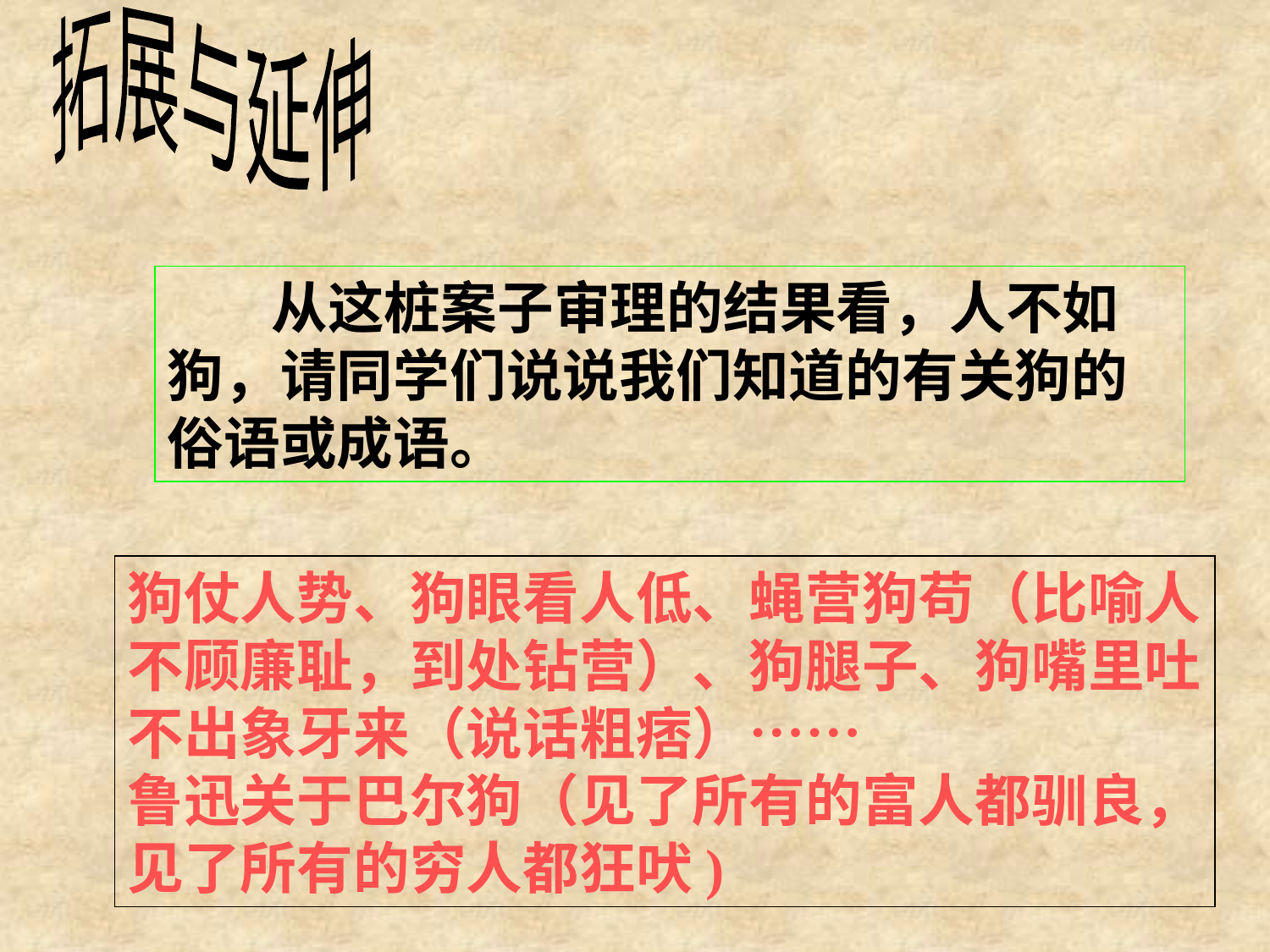

拓展与延伸
       从这桩案子审理的结果看，人不如狗，请同学们说说我们知道的有关狗的俗语或成语。
狗仗人势、狗眼看人低、蝇营狗苟（比喻人不顾廉耻，到处钻营）、狗腿子、狗嘴里吐不出象牙来（说话粗痞）……
鲁迅关于巴尔狗（见了所有的富人都驯良，见了所有的穷人都狂吠)